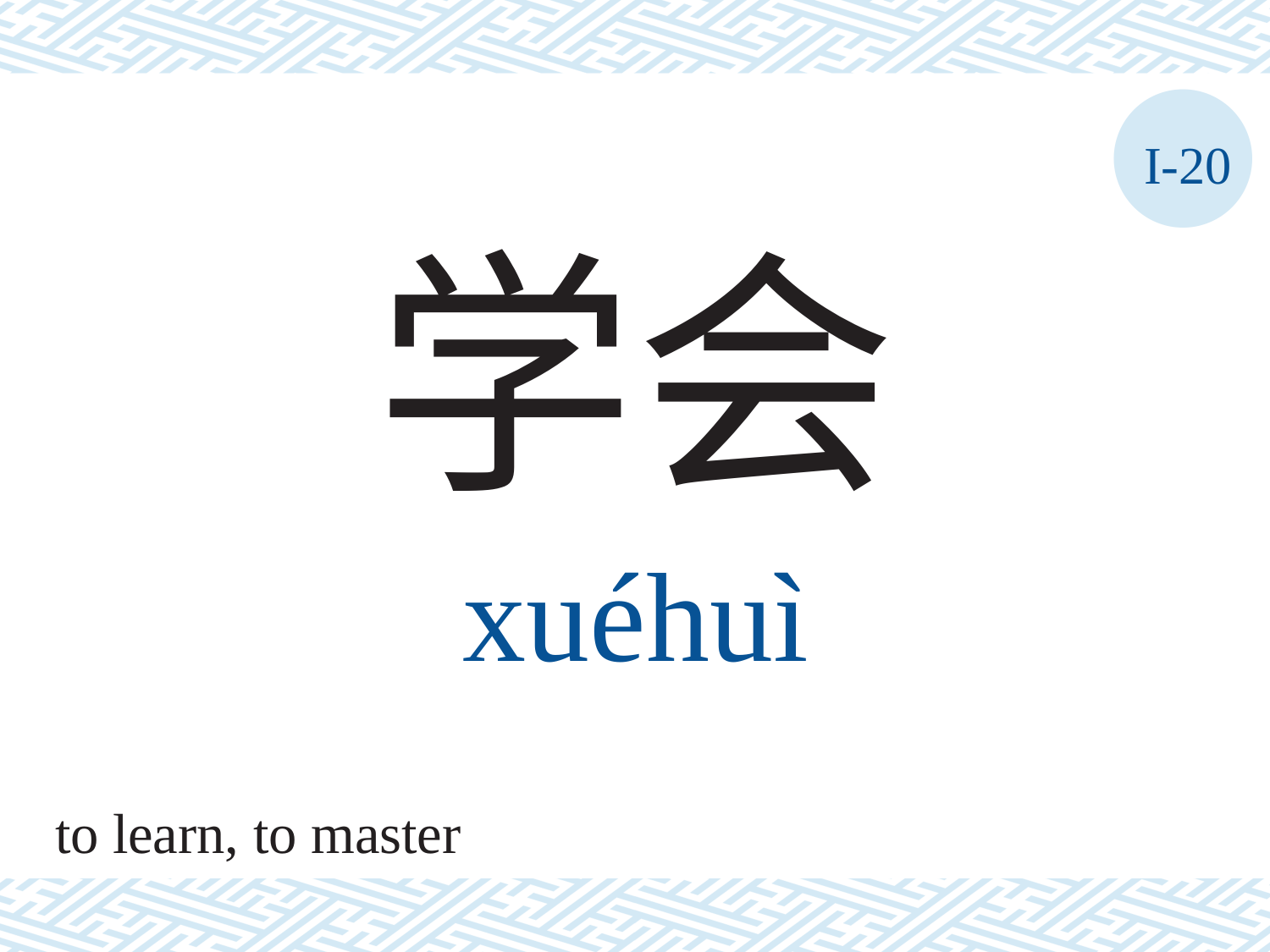

I-20
学会
xuéhuì
to learn, to master